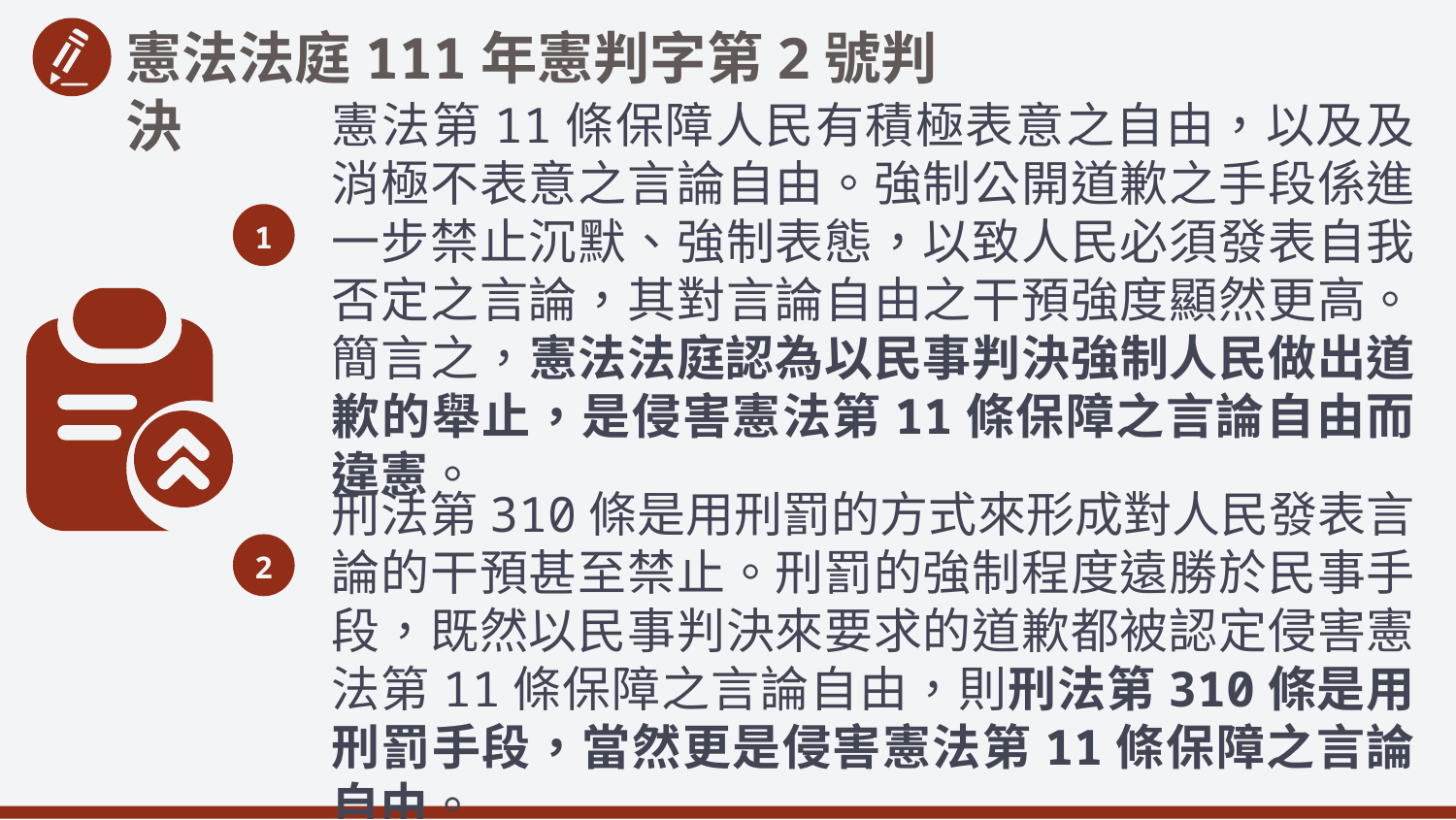

憲法法庭111年憲判字第2號判決

憲法第11條保障人民有積極表意之自由，以及及消極不表意之言論自由。強制公開道歉之手段係進一步禁止沉默、強制表態，以致人民必須發表自我否定之言論，其對言論自由之干預強度顯然更高。簡言之，憲法法庭認為以民事判決強制人民做出道歉的舉止，是侵害憲法第11條保障之言論自由而違憲。
1

刑法第310條是用刑罰的方式來形成對人民發表言論的干預甚至禁止。刑罰的強制程度遠勝於民事手段，既然以民事判決來要求的道歉都被認定侵害憲法第11條保障之言論自由，則刑法第310條是用刑罰手段，當然更是侵害憲法第11條保障之言論自由。
2